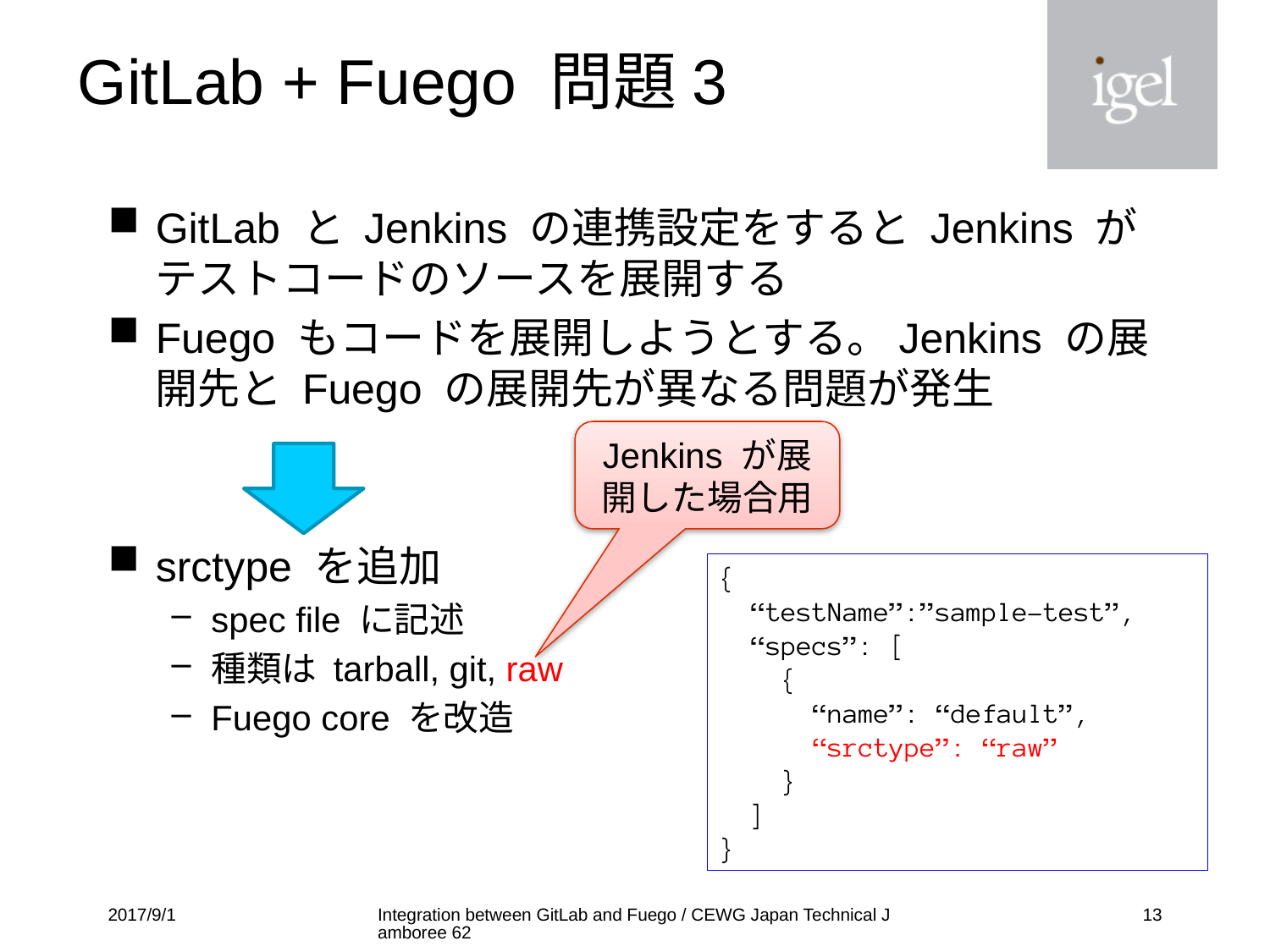

# GitLab + Fuego 問題3
GitLab と Jenkins の連携設定をすると Jenkins がテストコードのソースを展開する
Fuego もコードを展開しようとする。Jenkins の展開先と Fuego の展開先が異なる問題が発生

srctype を追加
spec file に記述
種類は tarball, git, raw
Fuego core を改造
Jenkins が展開した場合用

{
  “testName”:”sample-test”,
  “specs”: [
    {
      “name”: “default”,
      “srctype”: “raw”
    }
  ]
}
2017/9/1
Integration between GitLab and Fuego / CEWG Japan Technical Jamboree 62
13